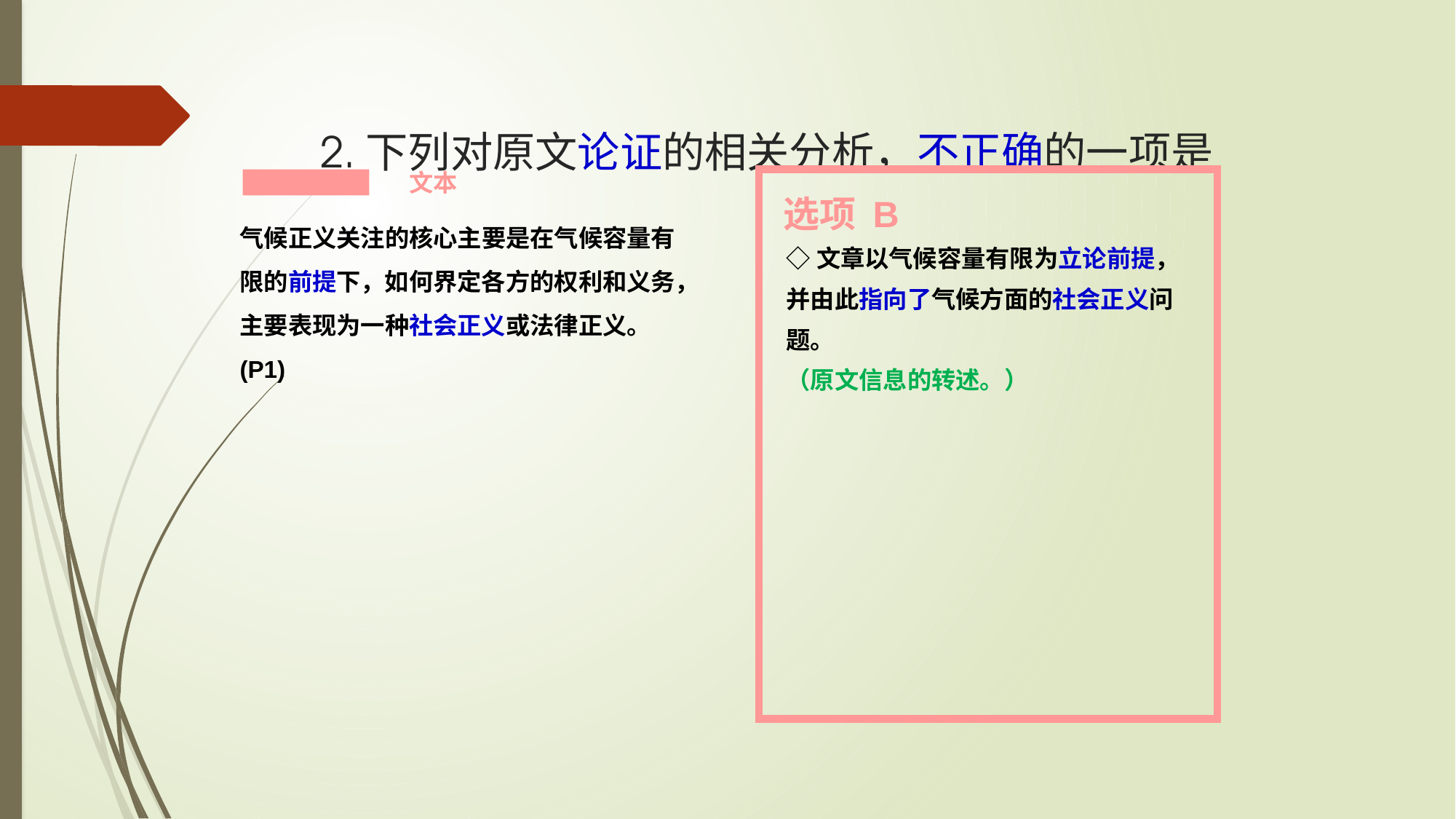

# 2.下列对原文论证的相关分析，不正确的一项是
文本

选项 B
气候正义关注的核心主要是在气候容量有限的前提下，如何界定各方的权利和义务，主要表现为一种社会正义或法律正义。(P1)
◇文章以气候容量有限为立论前提，并由此指向了气候方面的社会正义问题。
（原文信息的转述。）